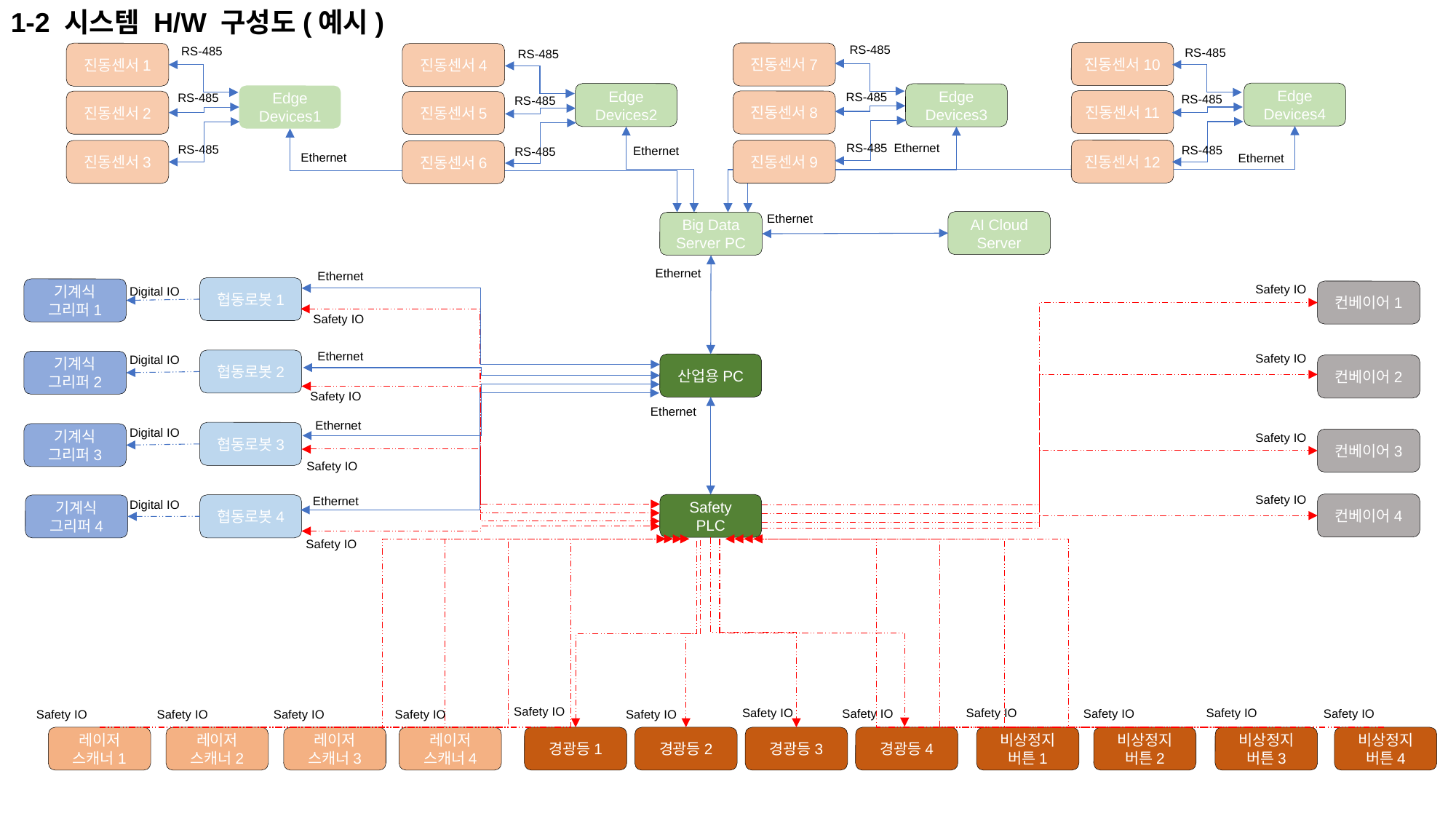

1-2 시스템 H/W 구성도(예시)
RS-485
RS-485
RS-485
RS-485
진동센서10
진동센서7
진동센서1
진동센서4
Edge
Devices4
Edge
Devices2
RS-485
Edge
Devices3
RS-485
Edge
Devices1
RS-485
RS-485
진동센서11
진동센서8
진동센서2
진동센서5
Ethernet
RS-485
RS-485
RS-485
Ethernet
RS-485
진동센서12
진동센서9
진동센서3
진동센서6
Ethernet
Ethernet
Ethernet
AI Cloud Server
Big Data Server PC
Ethernet
Ethernet
Safety IO
협동로봇1
Digital IO
기계식
그리퍼1
컨베이어1
Safety IO
Ethernet
Safety IO
Digital IO
협동로봇2
기계식
그리퍼2
산업용PC
컨베이어2
Safety IO
Ethernet
Ethernet
Digital IO
협동로봇3
기계식
그리퍼3
Safety IO
컨베이어3
Safety IO
Safety IO
Ethernet
Digital IO
컨베이어4
Safety
PLC
협동로봇4
기계식
그리퍼4
Safety IO
Safety IO
Safety IO
Safety IO
Safety IO
Safety IO
Safety IO
Safety IO
Safety IO
Safety IO
Safety IO
Safety IO
Safety IO
레이저
스캐너1
레이저
스캐너2
레이저
스캐너3
레이저
스캐너4
경광등1
경광등2
경광등3
경광등4
비상정지
버튼1
비상정지
버튼2
비상정지
버튼3
비상정지
버튼4